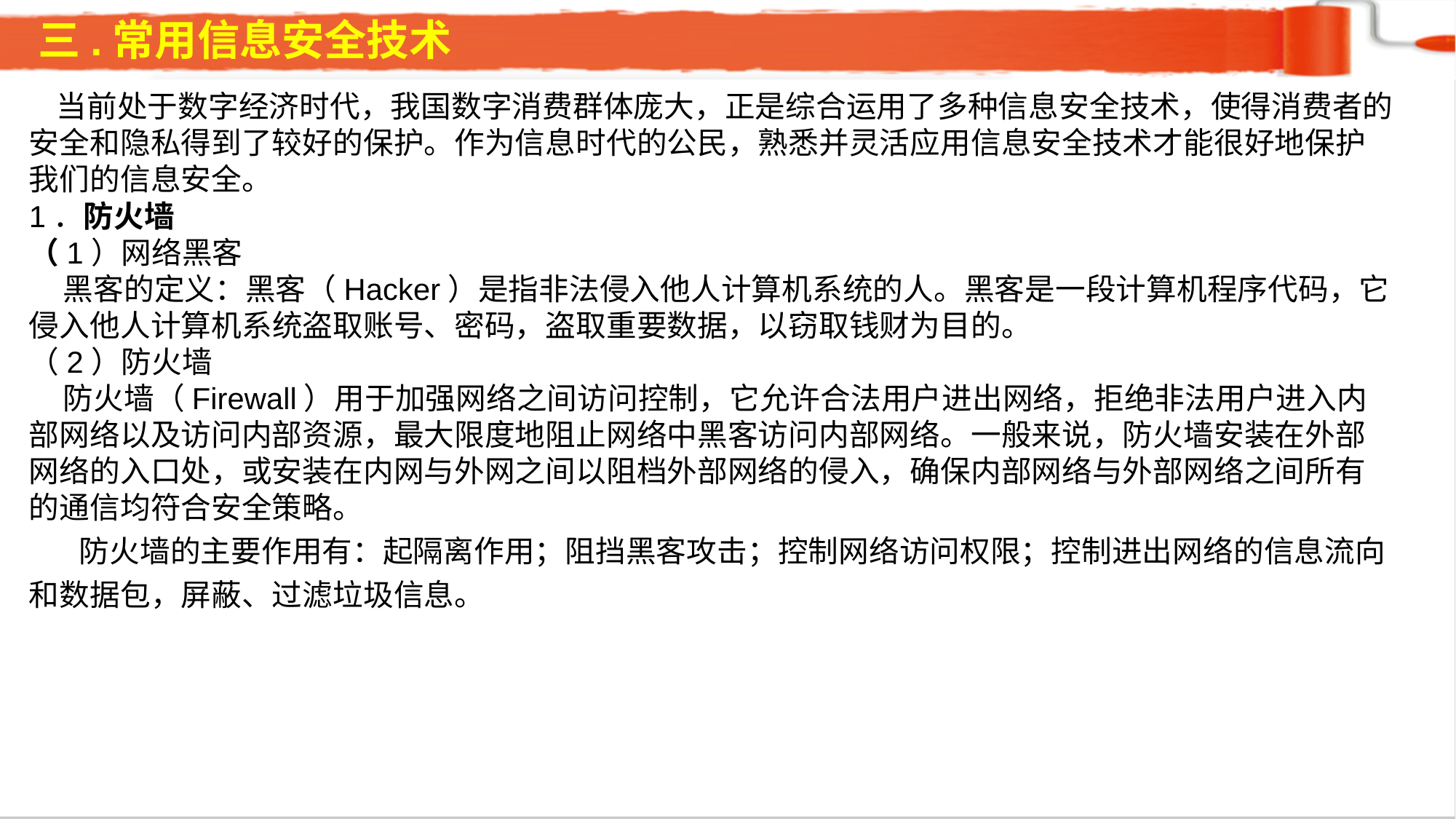

三.常用信息安全技术
   当前处于数字经济时代，我国数字消费群体庞大，正是综合运用了多种信息安全技术，使得消费者的安全和隐私得到了较好的保护。作为信息时代的公民，熟悉并灵活应用信息安全技术才能很好地保护我们的信息安全。1．防火墙（1）网络黑客    黑客的定义：黑客（Hacker）是指非法侵入他人计算机系统的人。黑客是一段计算机程序代码，它侵入他人计算机系统盗取账号、密码，盗取重要数据，以窃取钱财为目的。（2）防火墙    防火墙（Firewall）用于加强网络之间访问控制，它允许合法用户进出网络，拒绝非法用户进入内部网络以及访问内部资源，最大限度地阻止网络中黑客访问内部网络。一般来说，防火墙安装在外部网络的入口处，或安装在内网与外网之间以阻档外部网络的侵入，确保内部网络与外部网络之间所有的通信均符合安全策略。    防火墙的主要作用有：起隔离作用；阻挡黑客攻击；控制网络访问权限；控制进出网络的信息流向和数据包，屏蔽、过滤垃圾信息。